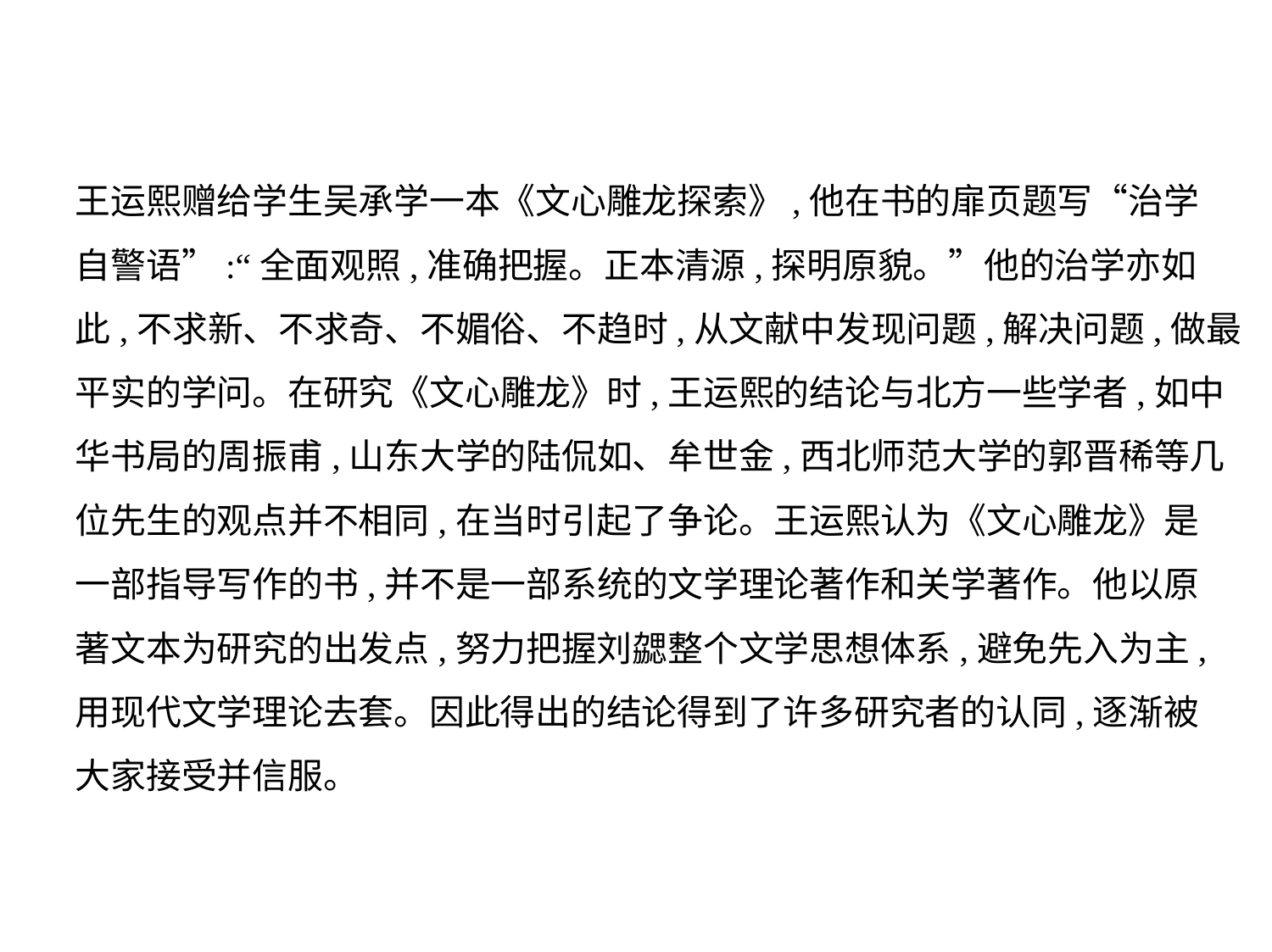

王运熙赠给学生吴承学一本《文心雕龙探索》,他在书的扉页题写“治学
自警语”:“全面观照,准确把握。正本清源,探明原貌。”他的治学亦如
此,不求新、不求奇、不媚俗、不趋时,从文献中发现问题,解决问题,做最
平实的学问。在研究《文心雕龙》时,王运熙的结论与北方一些学者,如中
华书局的周振甫,山东大学的陆侃如、牟世金,西北师范大学的郭晋稀等几
位先生的观点并不相同,在当时引起了争论。王运熙认为《文心雕龙》是
一部指导写作的书,并不是一部系统的文学理论著作和关学著作。他以原
著文本为研究的出发点,努力把握刘勰整个文学思想体系,避免先入为主,
用现代文学理论去套。因此得出的结论得到了许多研究者的认同,逐渐被
大家接受并信服。